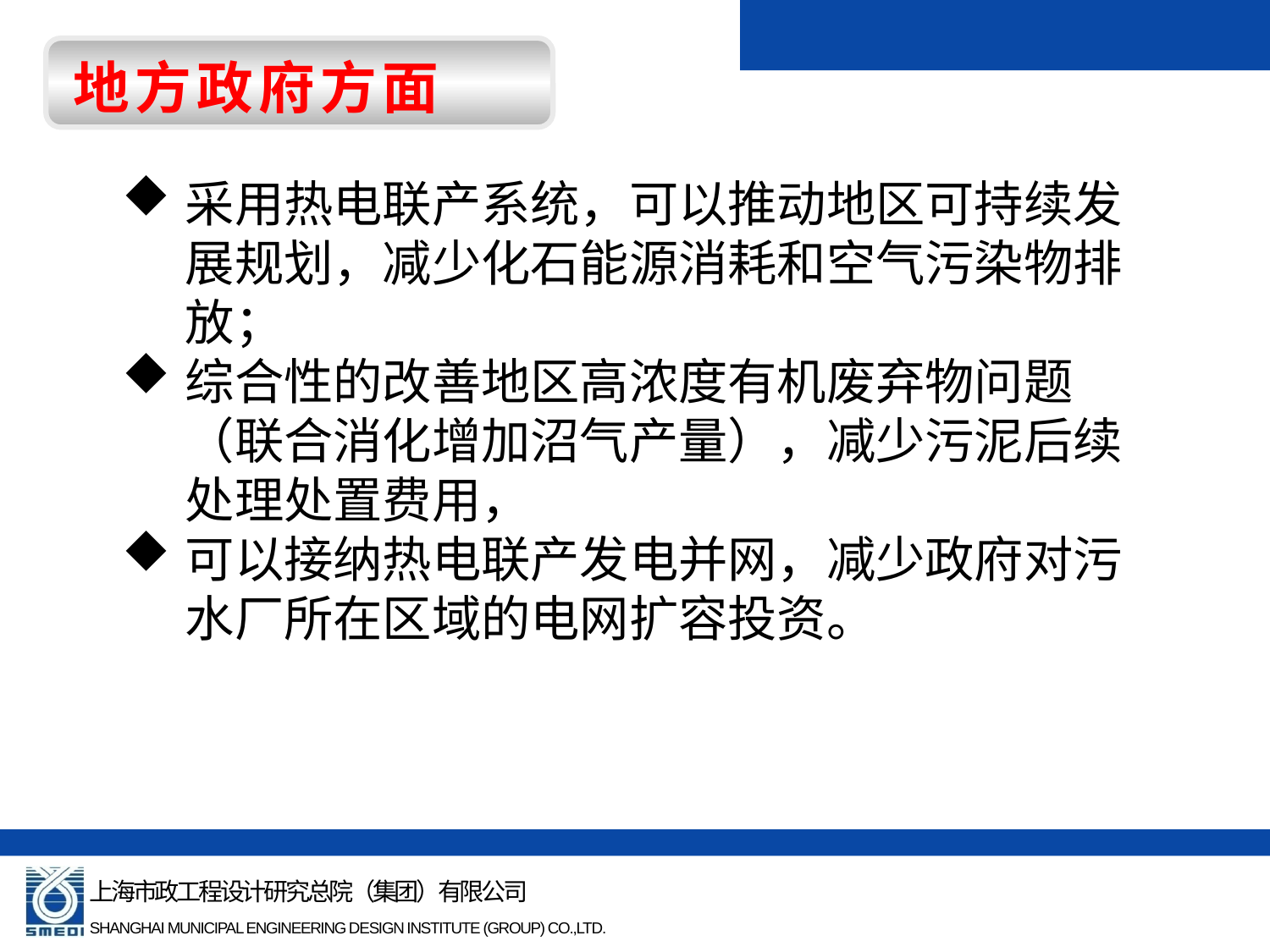

地方政府方面
采用热电联产系统，可以推动地区可持续发展规划，减少化石能源消耗和空气污染物排放；
综合性的改善地区高浓度有机废弃物问题（联合消化增加沼气产量），减少污泥后续处理处置费用，
可以接纳热电联产发电并网，减少政府对污水厂所在区域的电网扩容投资。